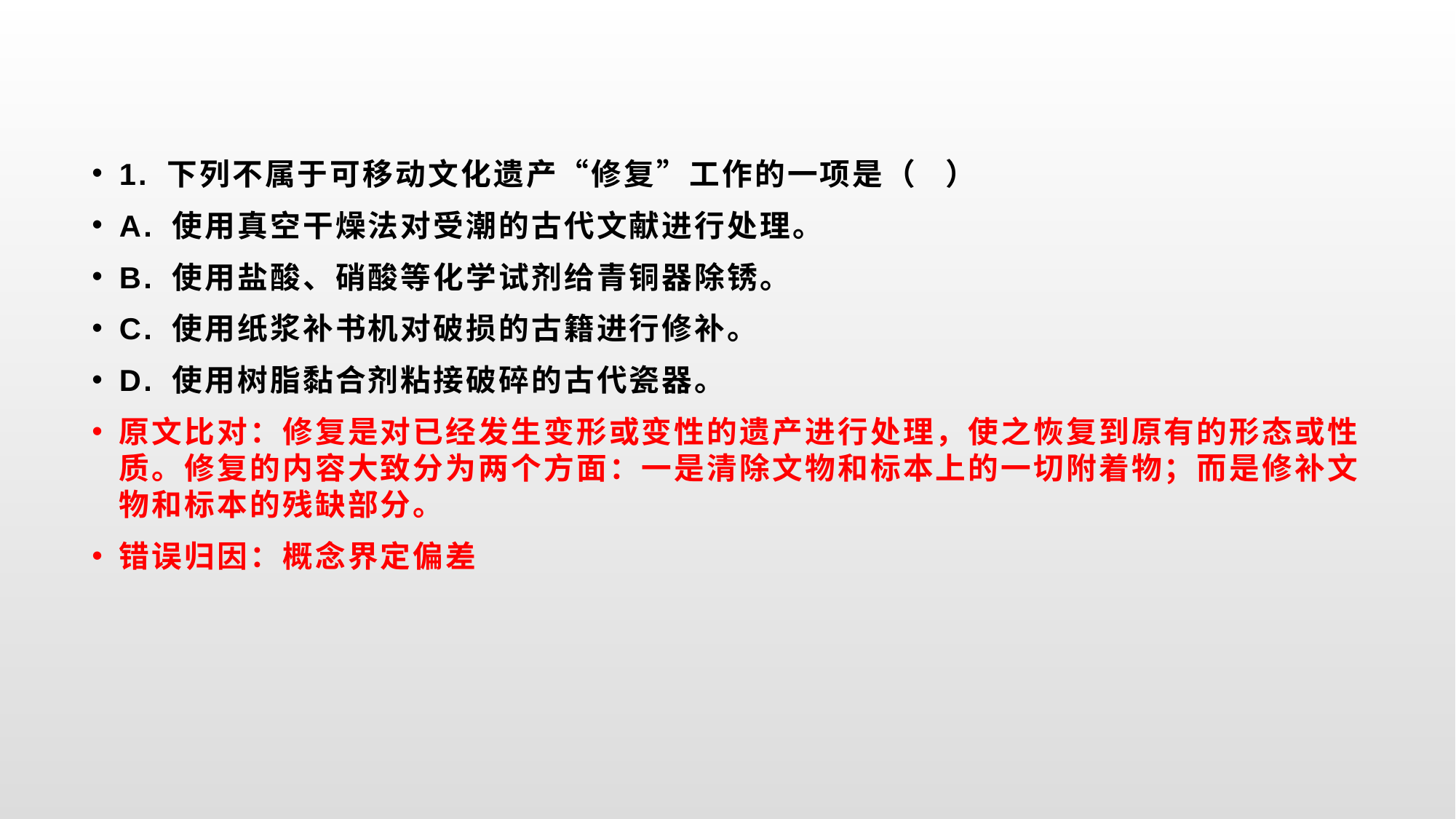

#
1. 下列不属于可移动文化遗产“修复”工作的一项是（   ）
A. 使用真空干燥法对受潮的古代文献进行处理。
B. 使用盐酸、硝酸等化学试剂给青铜器除锈。
C. 使用纸浆补书机对破损的古籍进行修补。
D. 使用树脂黏合剂粘接破碎的古代瓷器。
原文比对：修复是对已经发生变形或变性的遗产进行处理，使之恢复到原有的形态或性质。修复的内容大致分为两个方面：一是清除文物和标本上的一切附着物；而是修补文物和标本的残缺部分。
错误归因：概念界定偏差